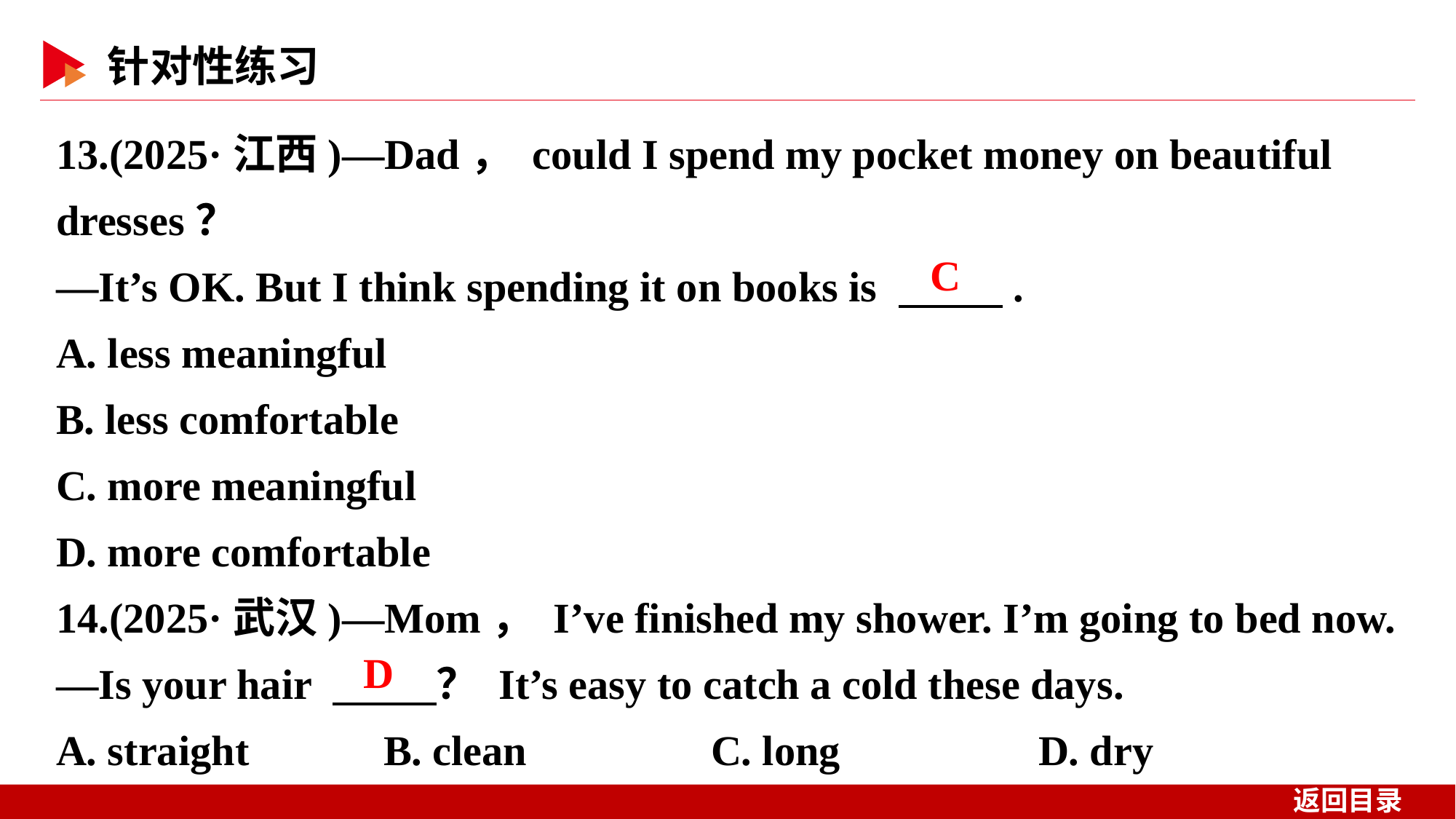

13.(2025·江西)—Dad， could I spend my pocket money on beautiful dresses？
—It’s OK. But I think spending it on books is 　  　.
A. less meaningful
B. less comfortable
C. more meaningful
D. more comfortable
14.(2025·武汉)—Mom， I’ve finished my shower. I’m going to bed now.
—Is your hair 　  　？ It’s easy to catch a cold these days.
A. straight        	B. clean		C. long                	D. dry
C
D